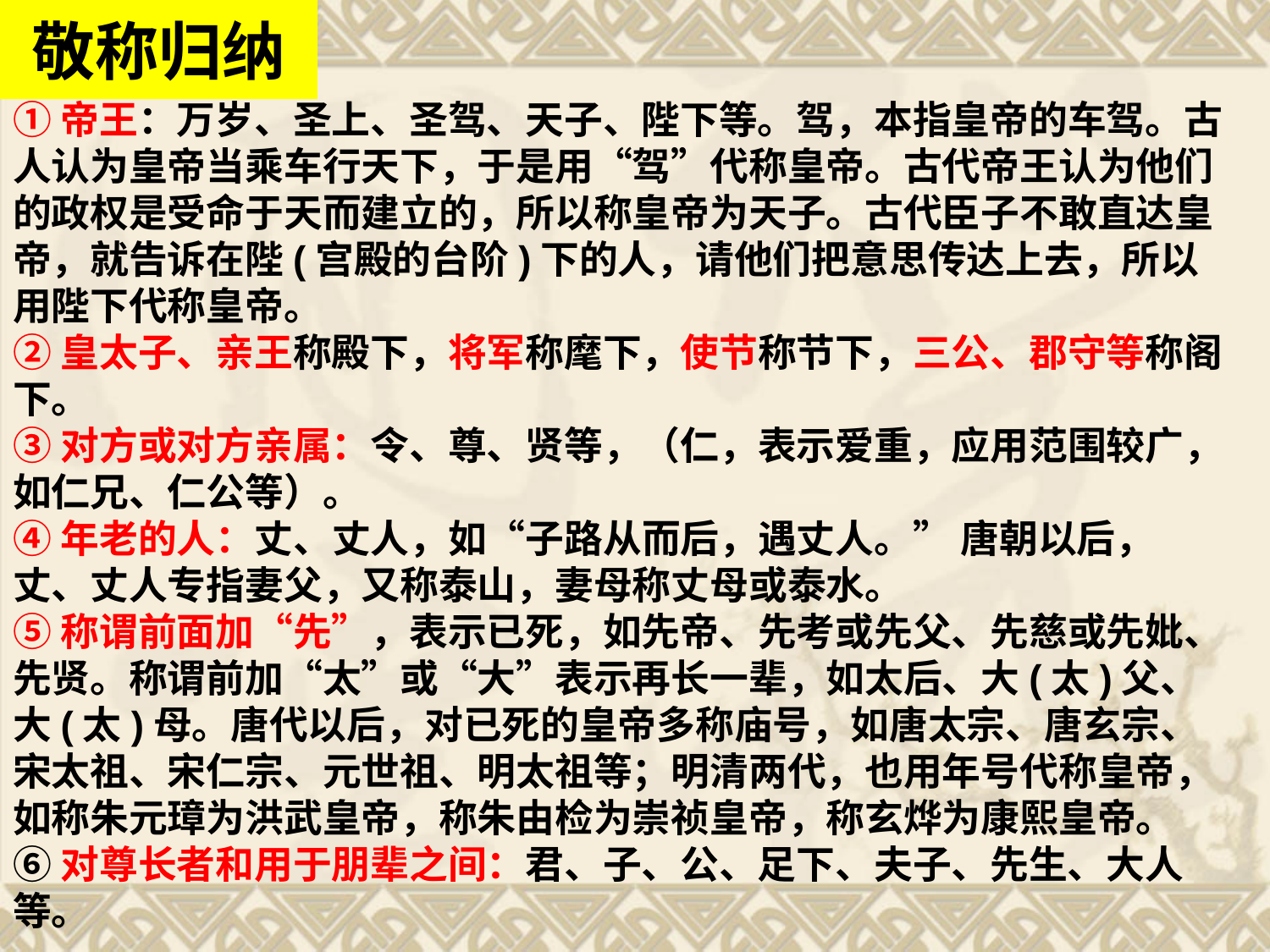

敬称归纳
①帝王：万岁、圣上、圣驾、天子、陛下等。驾，本指皇帝的车驾。古人认为皇帝当乘车行天下，于是用“驾”代称皇帝。古代帝王认为他们的政权是受命于天而建立的，所以称皇帝为天子。古代臣子不敢直达皇帝，就告诉在陛(宫殿的台阶)下的人，请他们把意思传达上去，所以用陛下代称皇帝。
②皇太子、亲王称殿下，将军称麾下，使节称节下，三公、郡守等称阁下。
③对方或对方亲属：令、尊、贤等，（仁，表示爱重，应用范围较广，如仁兄、仁公等）。
④年老的人：丈、丈人，如“子路从而后，遇丈人。” 唐朝以后，丈、丈人专指妻父，又称泰山，妻母称丈母或泰水。
⑤称谓前面加“先”，表示已死，如先帝、先考或先父、先慈或先妣、先贤。称谓前加“太”或“大”表示再长一辈，如太后、大(太)父、大(太)母。唐代以后，对已死的皇帝多称庙号，如唐太宗、唐玄宗、宋太祖、宋仁宗、元世祖、明太祖等；明清两代，也用年号代称皇帝，如称朱元璋为洪武皇帝，称朱由检为崇祯皇帝，称玄烨为康熙皇帝。
⑥对尊长者和用于朋辈之间：君、子、公、足下、夫子、先生、大人等。